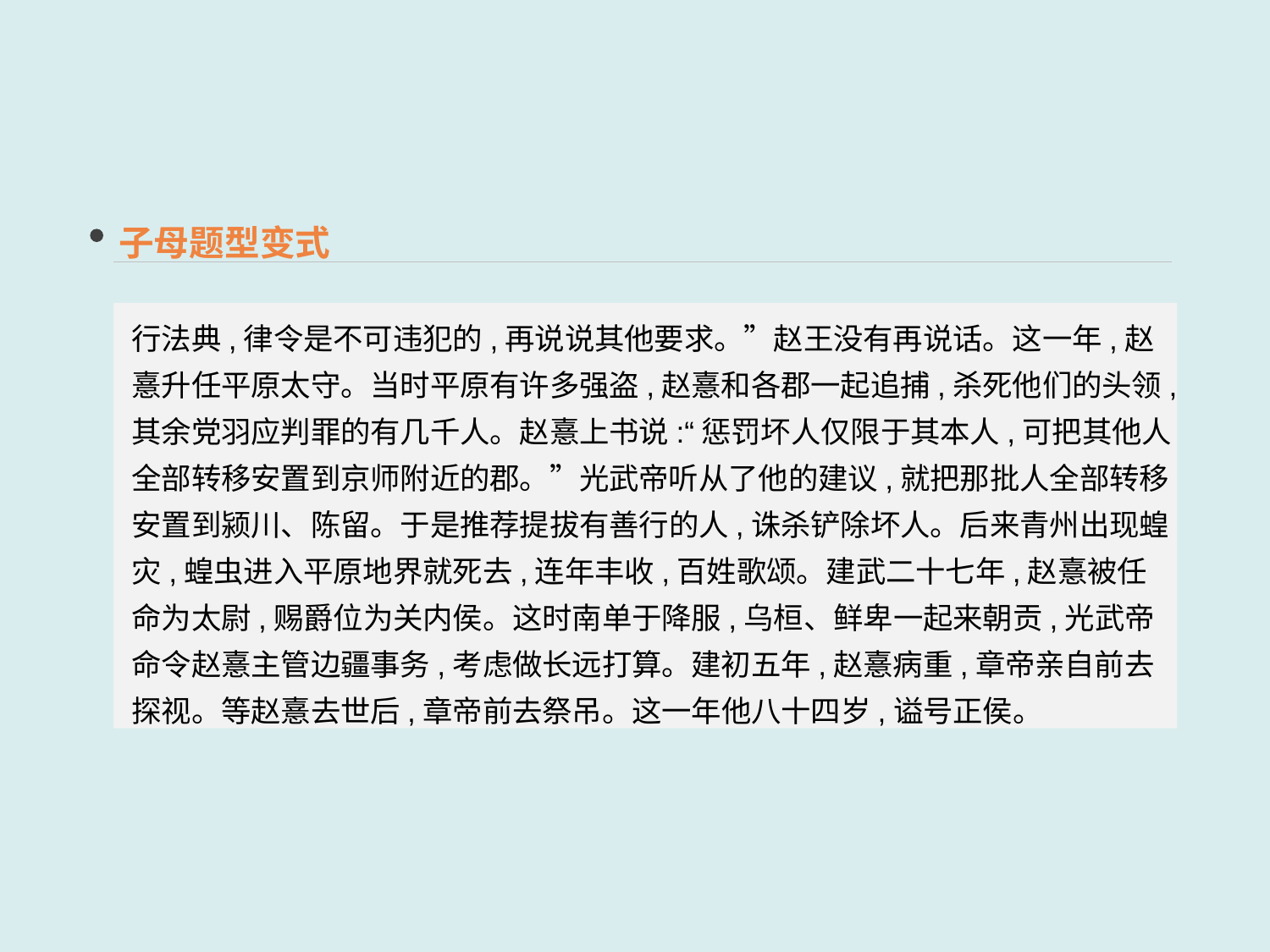

子母题型变式

行法典,律令是不可违犯的,再说说其他要求。”赵王没有再说话。这一年,赵憙升任平原太守。当时平原有许多强盗,赵憙和各郡一起追捕,杀死他们的头领,其余党羽应判罪的有几千人。赵憙上书说:“惩罚坏人仅限于其本人,可把其他人全部转移安置到京师附近的郡。”光武帝听从了他的建议,就把那批人全部转移安置到颍川、陈留。于是推荐提拔有善行的人,诛杀铲除坏人。后来青州出现蝗灾,蝗虫进入平原地界就死去,连年丰收,百姓歌颂。建武二十七年,赵憙被任命为太尉,赐爵位为关内侯。这时南单于降服,乌桓、鲜卑一起来朝贡,光武帝命令赵憙主管边疆事务,考虑做长远打算。建初五年,赵憙病重,章帝亲自前去探视。等赵憙去世后,章帝前去祭吊。这一年他八十四岁,谥号正侯。